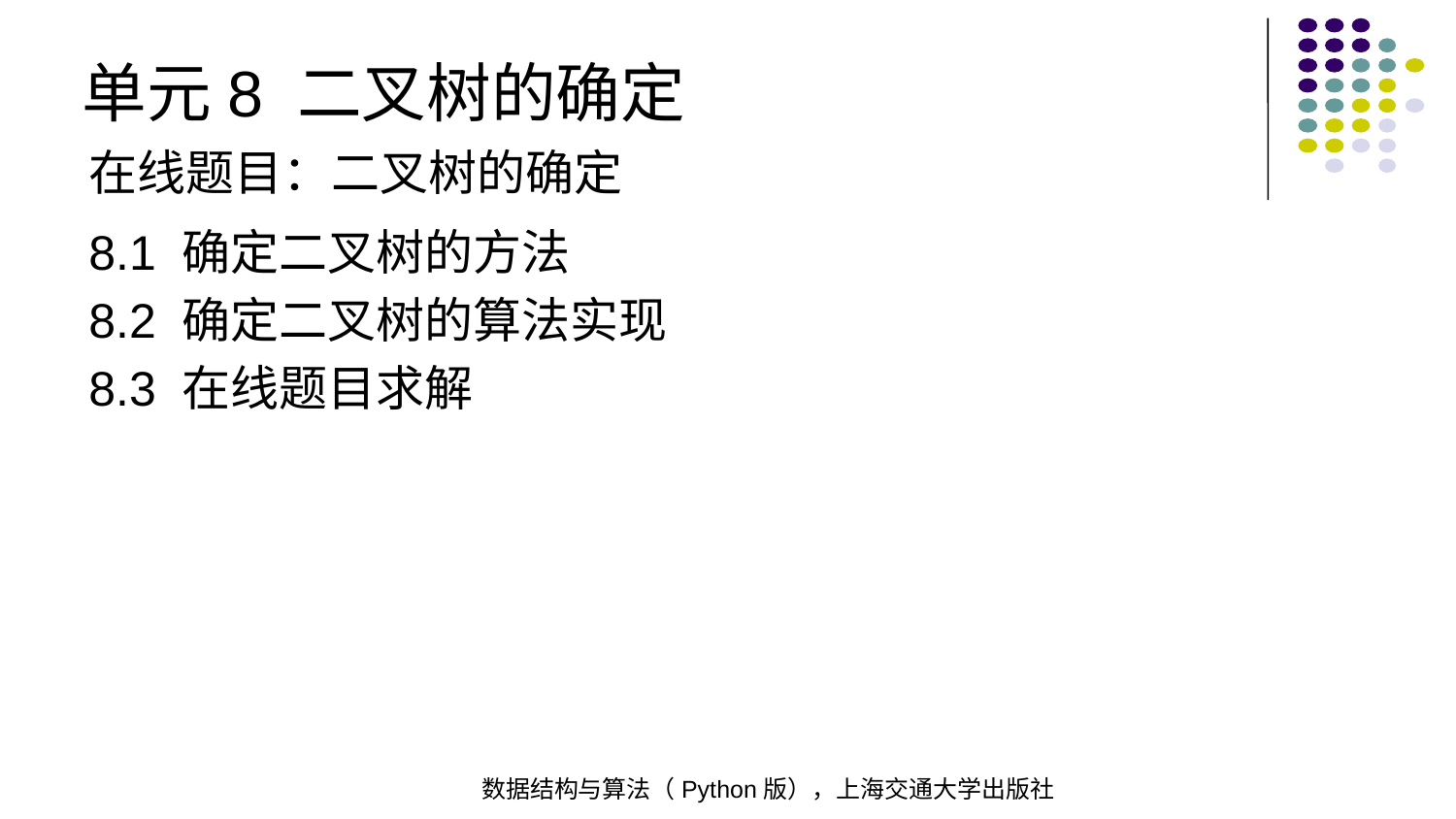

单元8 二叉树的确定
在线题目：二叉树的确定
8.1 确定二叉树的方法
8.2 确定二叉树的算法实现
8.3 在线题目求解